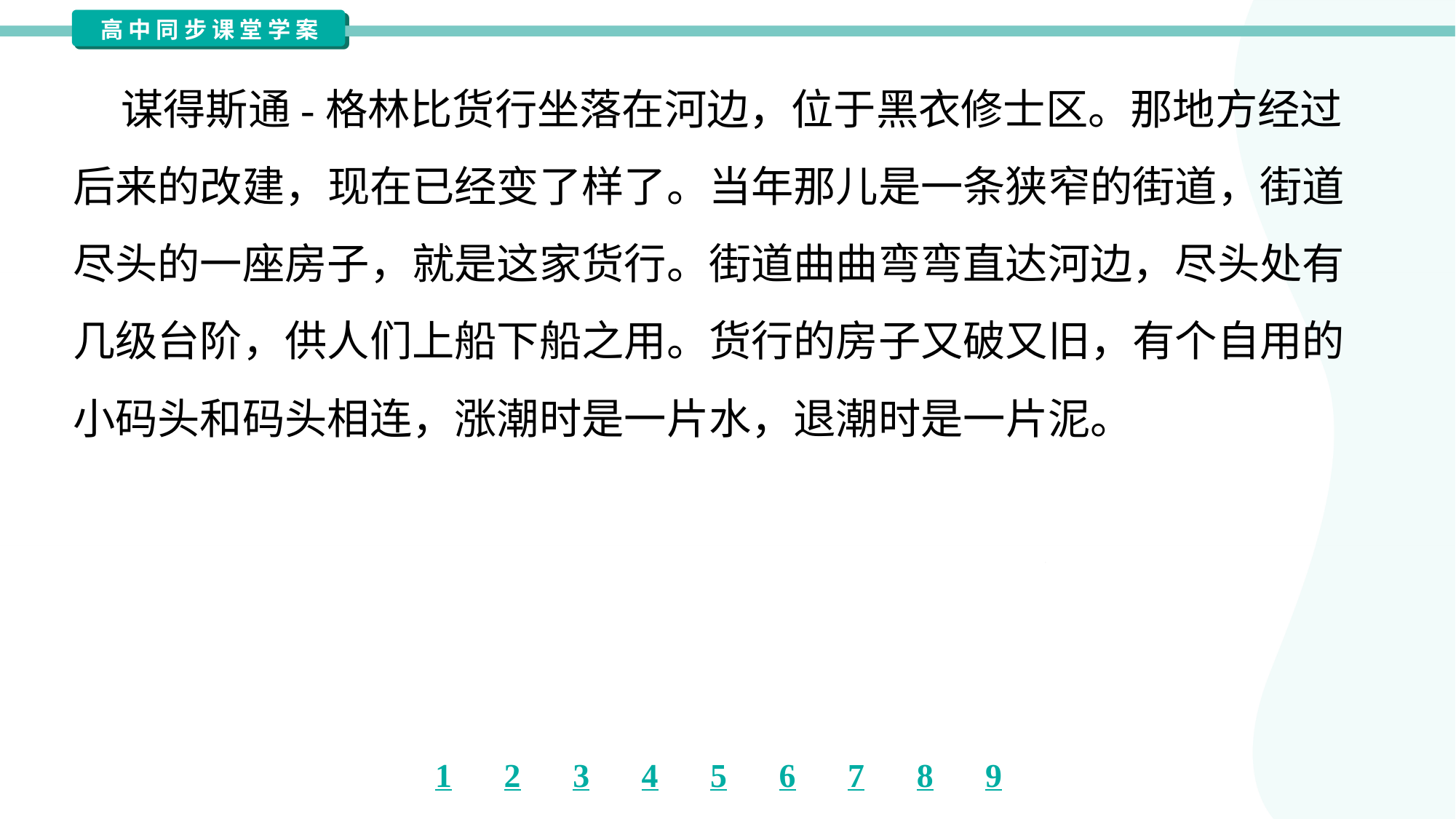

谋得斯通-格林比货行坐落在河边，位于黑衣修士区。那地方经过
后来的改建，现在已经变了样了。当年那儿是一条狭窄的街道，街道
尽头的一座房子，就是这家货行。街道曲曲弯弯直达河边，尽头处有
几级台阶，供人们上船下船之用。货行的房子又破又旧，有个自用的
小码头和码头相连，涨潮时是一片水，退潮时是一片泥。